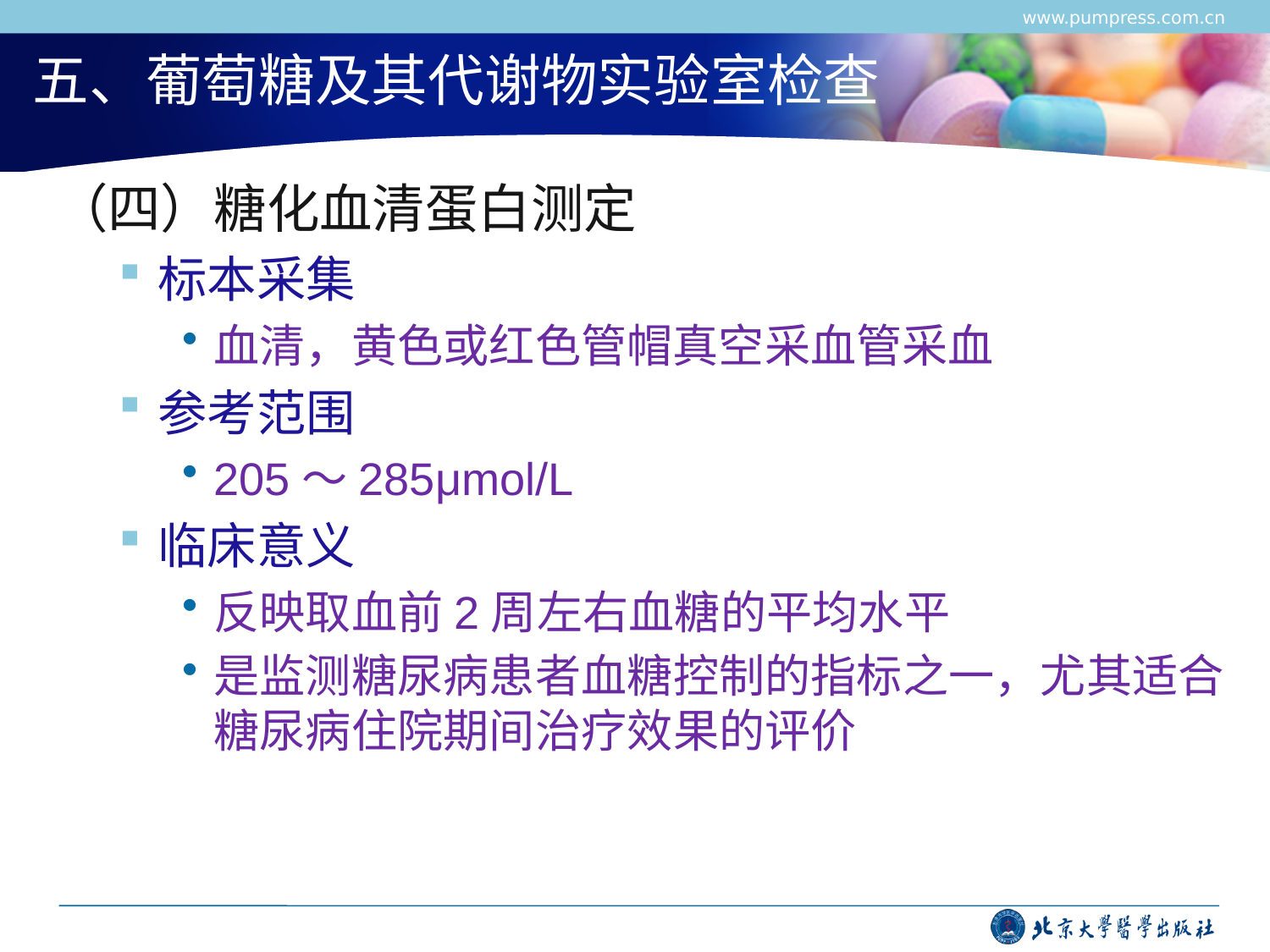

www.pumpress.com.cn
# 五、葡萄糖及其代谢物实验室检查
（四）糖化血清蛋白测定
标本采集
血清，黄色或红色管帽真空采血管采血
参考范围
205～285μmol/L
临床意义
反映取血前2周左右血糖的平均水平
是监测糖尿病患者血糖控制的指标之一，尤其适合糖尿病住院期间治疗效果的评价